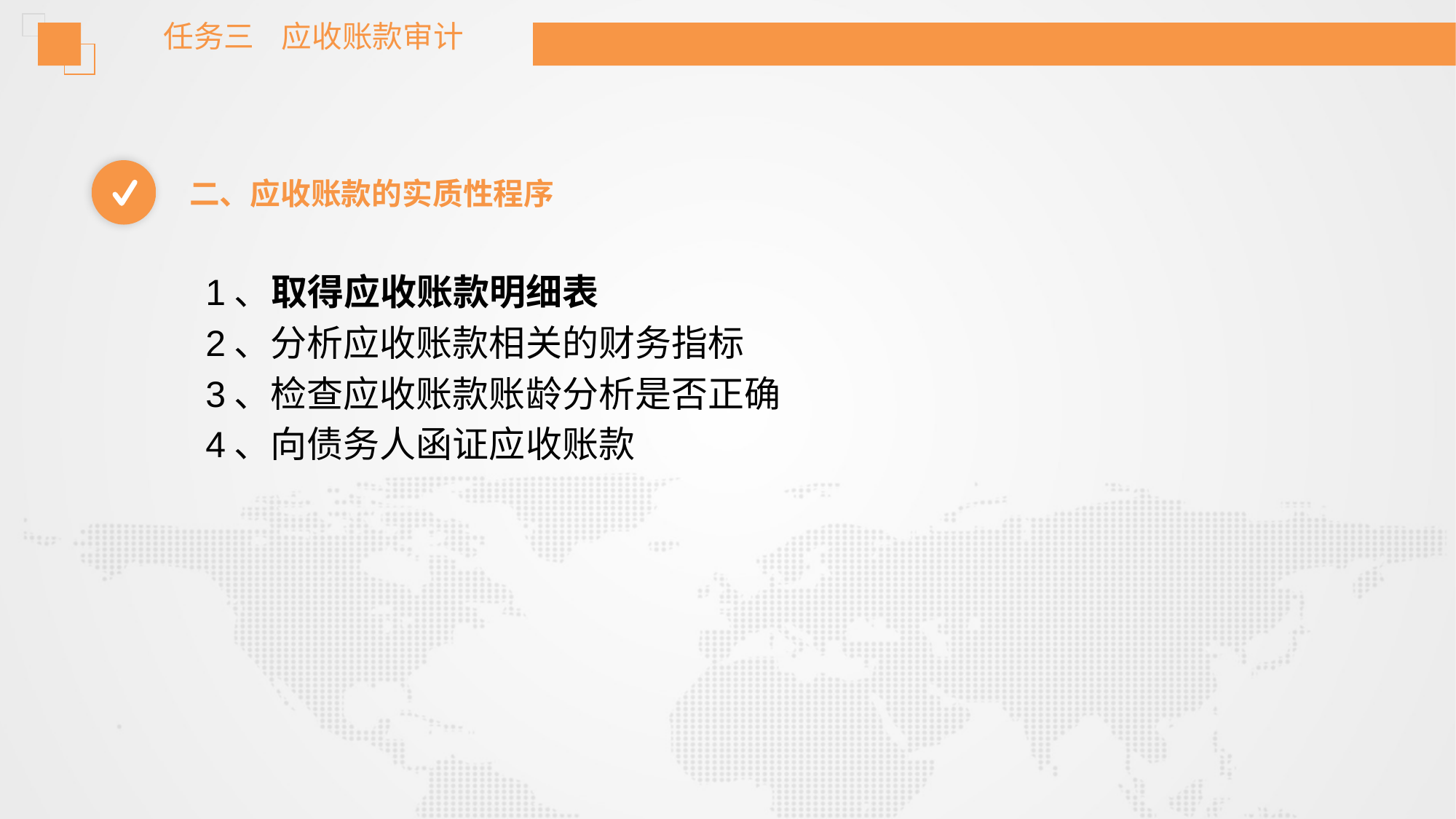

任务三    应收账款审计

二、应收账款的实质性程序

1、取得应收账款明细表
2、分析应收账款相关的财务指标
3、检查应收账款账龄分析是否正确
4、向债务人函证应收账款